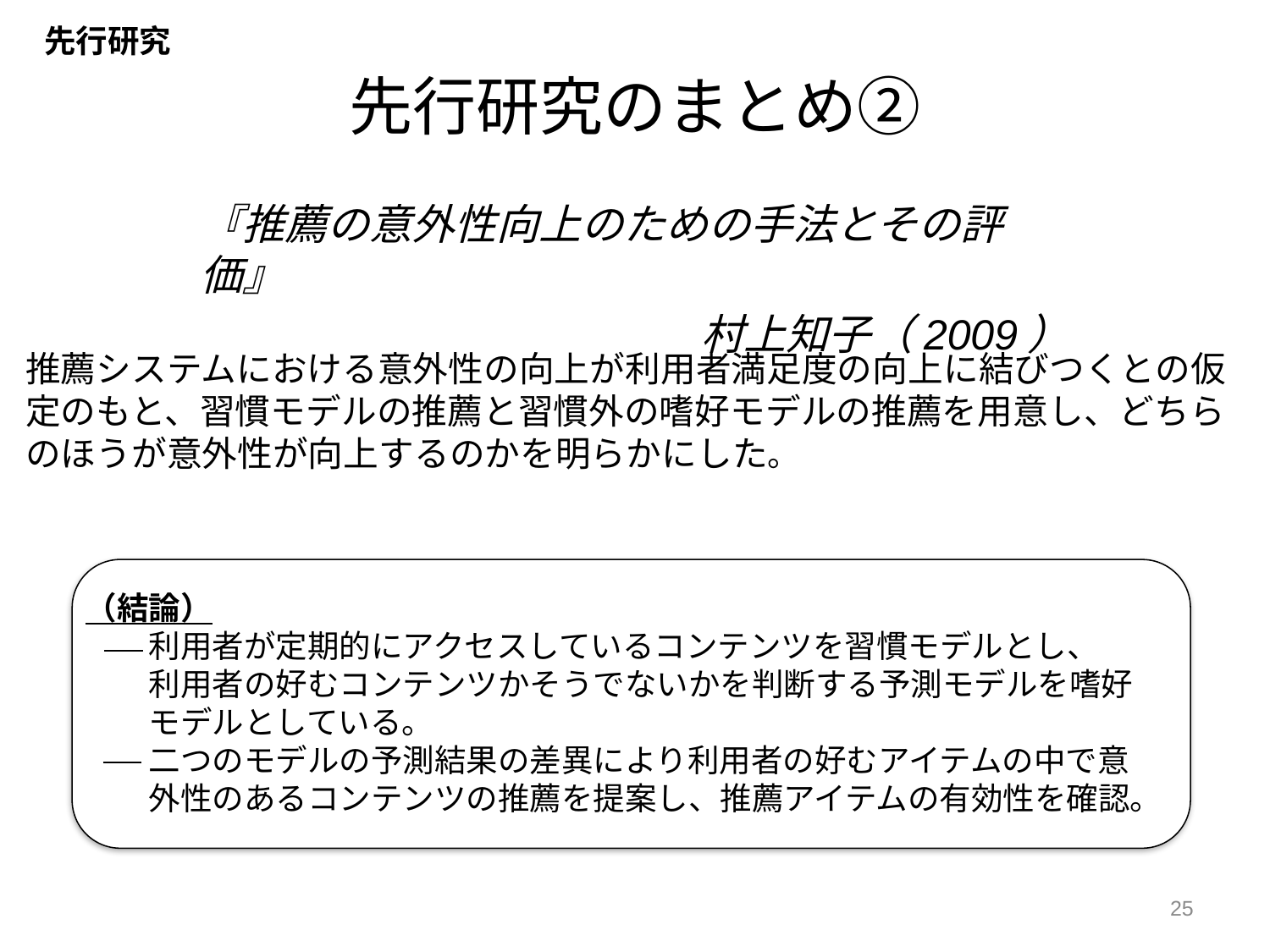

先行研究
# 先行研究のまとめ②
『推薦の意外性向上のための手法とその評価』
村上知子（2009）
推薦システムにおける意外性の向上が利用者満足度の向上に結びつくとの仮定のもと、習慣モデルの推薦と習慣外の嗜好モデルの推薦を用意し、どちらのほうが意外性が向上するのかを明らかにした。

（結論）
利用者が定期的にアクセスしているコンテンツを習慣モデルとし、
利用者の好むコンテンツかそうでないかを判断する予測モデルを嗜好モデルとしている。
二つのモデルの予測結果の差異により利用者の好むアイテムの中で意外性のあるコンテンツの推薦を提案し、推薦アイテムの有効性を確認。
25